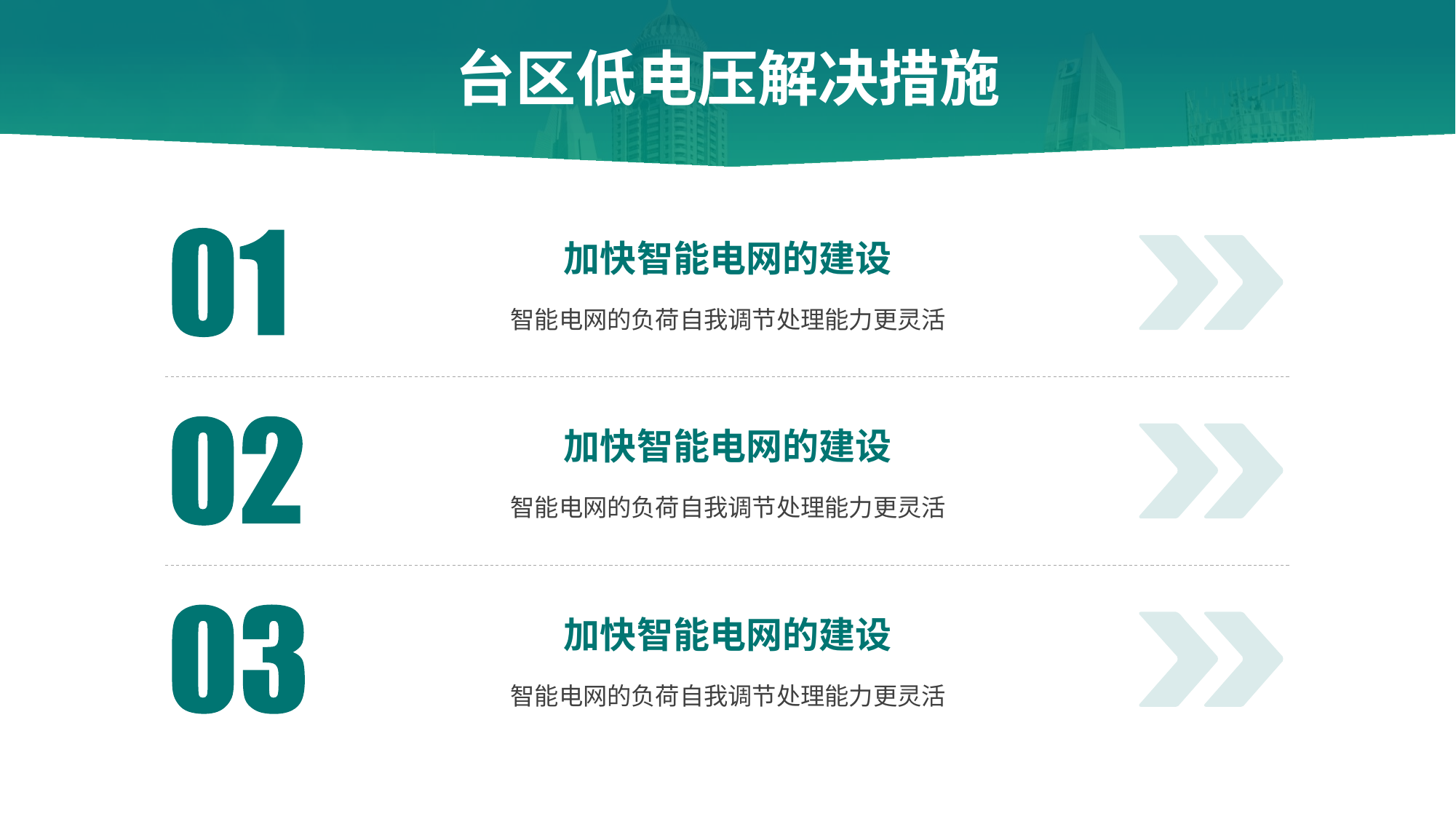

# 台区低电压解决措施

加快智能电网的建设
智能电网的负荷自我调节处理能力更灵活

加快智能电网的建设
智能电网的负荷自我调节处理能力更灵活

加快智能电网的建设
智能电网的负荷自我调节处理能力更灵活